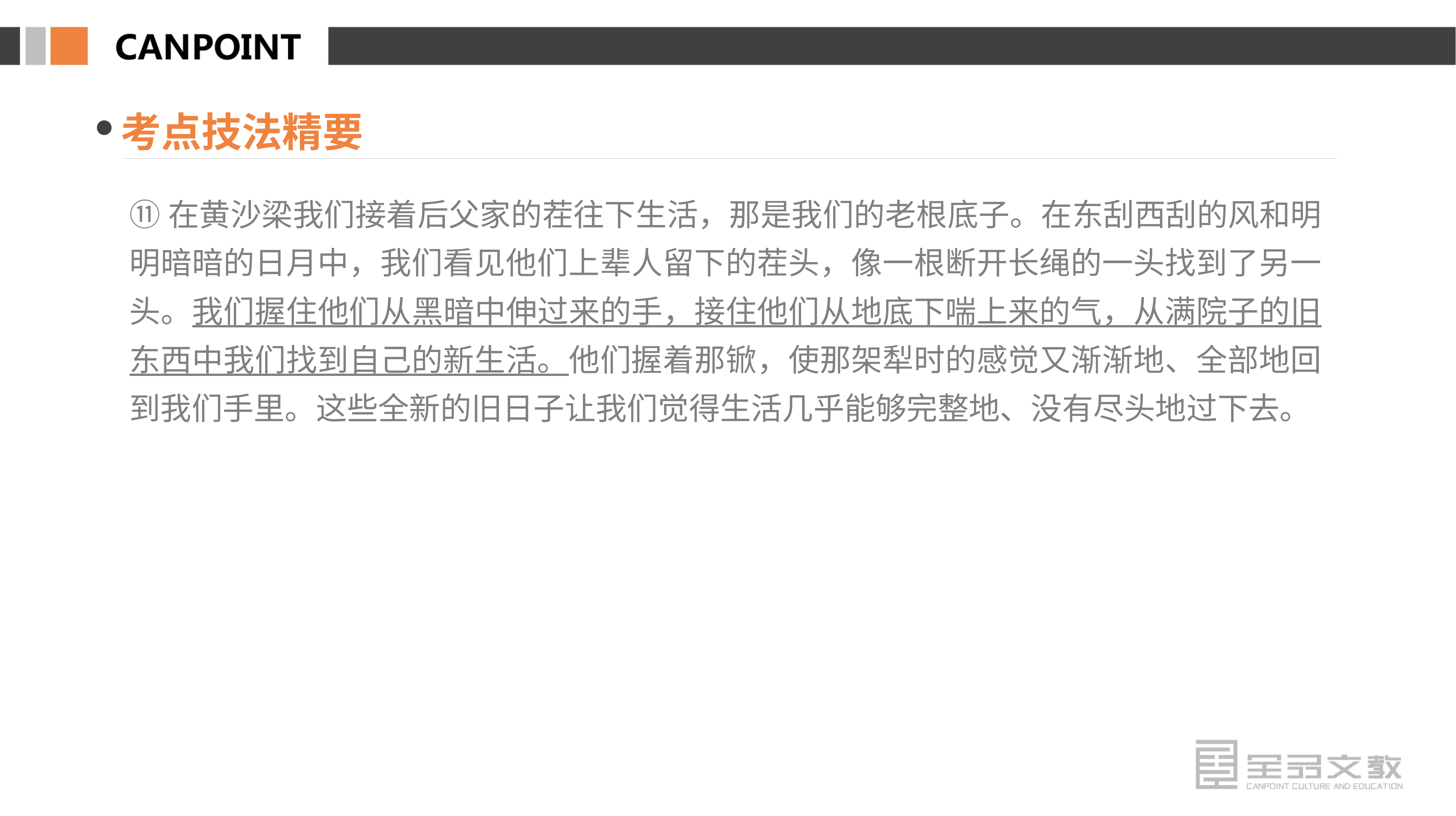

考点技法精要

⑪在黄沙梁我们接着后父家的茬往下生活，那是我们的老根底子。在东刮西刮的风和明明暗暗的日月中，我们看见他们上辈人留下的茬头，像一根断开长绳的一头找到了另一头。我们握住他们从黑暗中伸过来的手，接住他们从地底下喘上来的气，从满院子的旧东西中我们找到自己的新生活。他们握着那锨，使那架犁时的感觉又渐渐地、全部地回到我们手里。这些全新的旧日子让我们觉得生活几乎能够完整地、没有尽头地过下去。